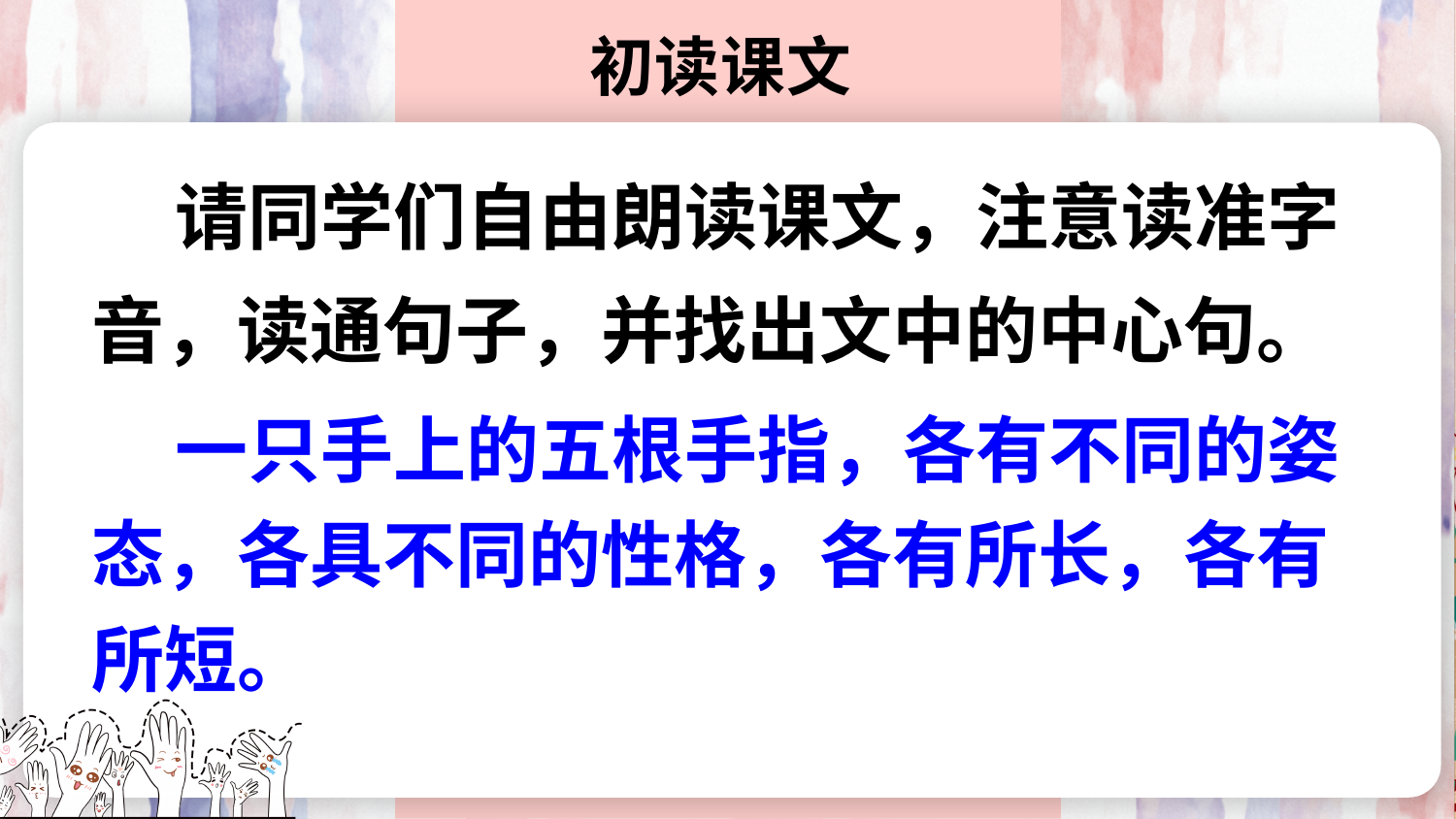

初读课文
    请同学们自由朗读课文，注意读准字音，读通句子，并找出文中的中心句。
    一只手上的五根手指，各有不同的姿态，各具不同的性格，各有所长，各有所短。